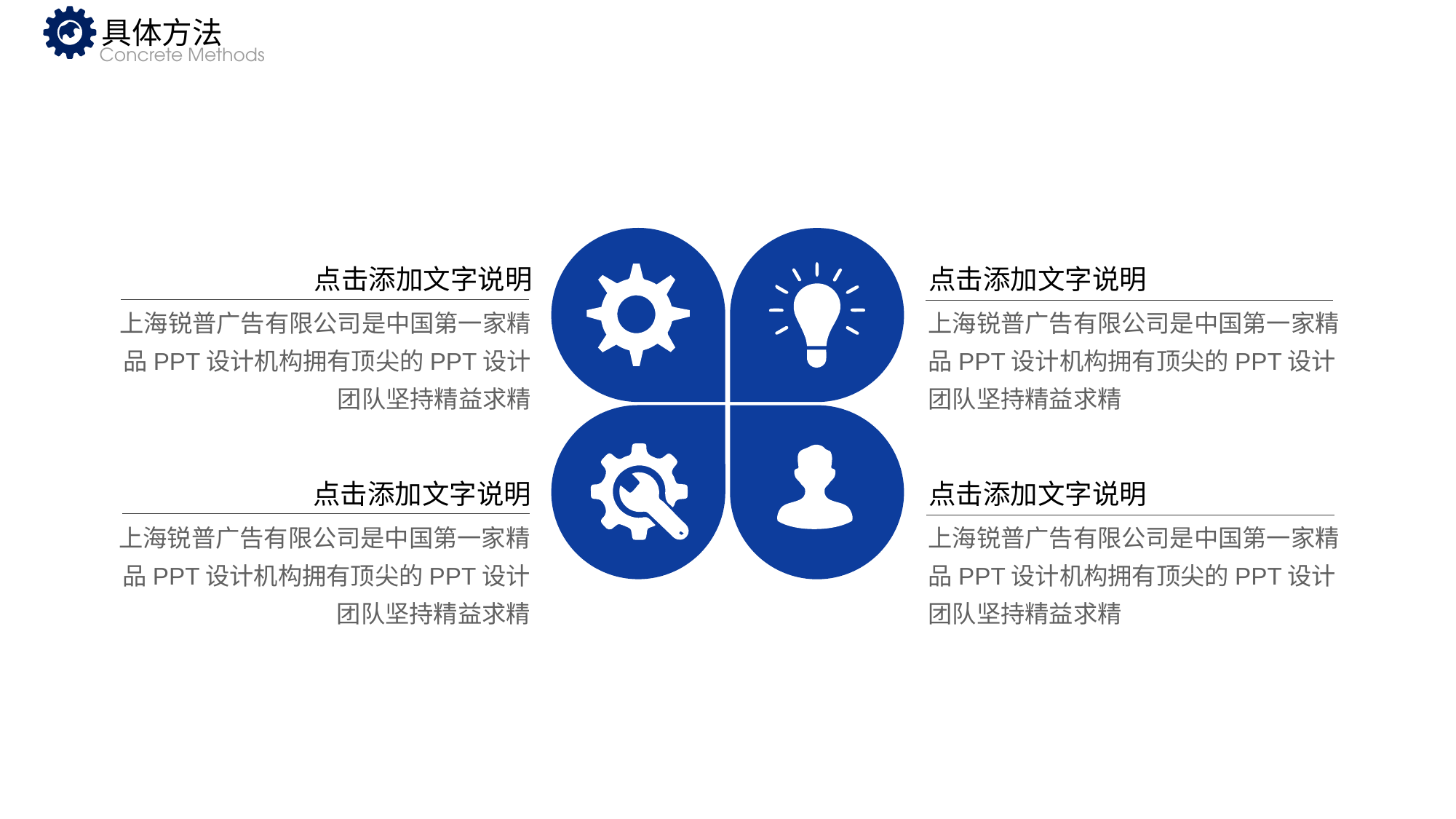

具体方法
Concrete Methods

点击添加文字说明
点击添加文字说明

上海锐普广告有限公司是中国第一家精品PPT设计机构拥有顶尖的PPT设计团队坚持精益求精
上海锐普广告有限公司是中国第一家精品PPT设计机构拥有顶尖的PPT设计团队坚持精益求精

点击添加文字说明
点击添加文字说明
上海锐普广告有限公司是中国第一家精品PPT设计机构拥有顶尖的PPT设计团队坚持精益求精
上海锐普广告有限公司是中国第一家精品PPT设计机构拥有顶尖的PPT设计团队坚持精益求精